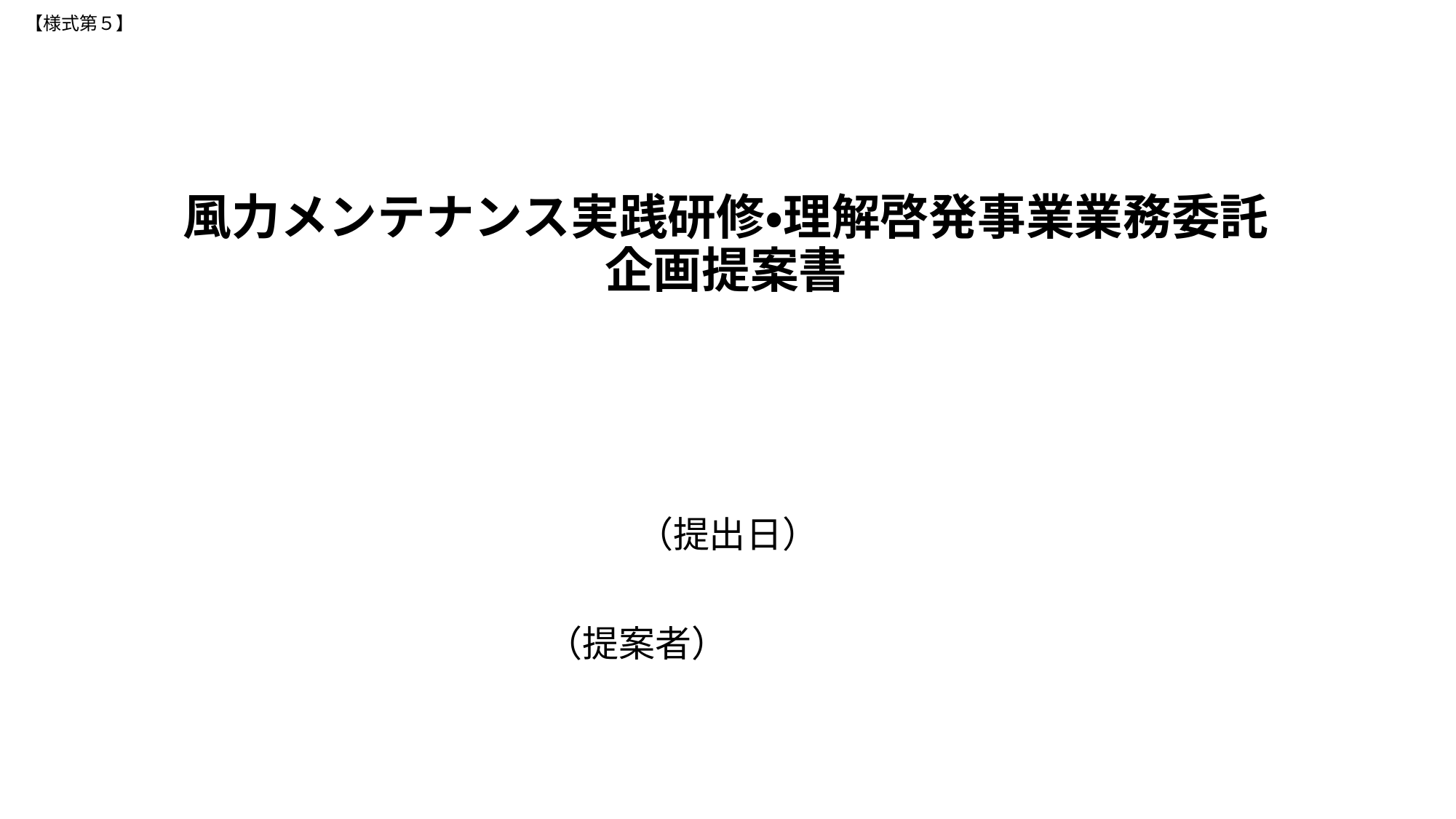

【様式第５】
# 風力メンテナンス実践研修・理解啓発事業業務委託 企画提案書
（提出日）

（提案者）